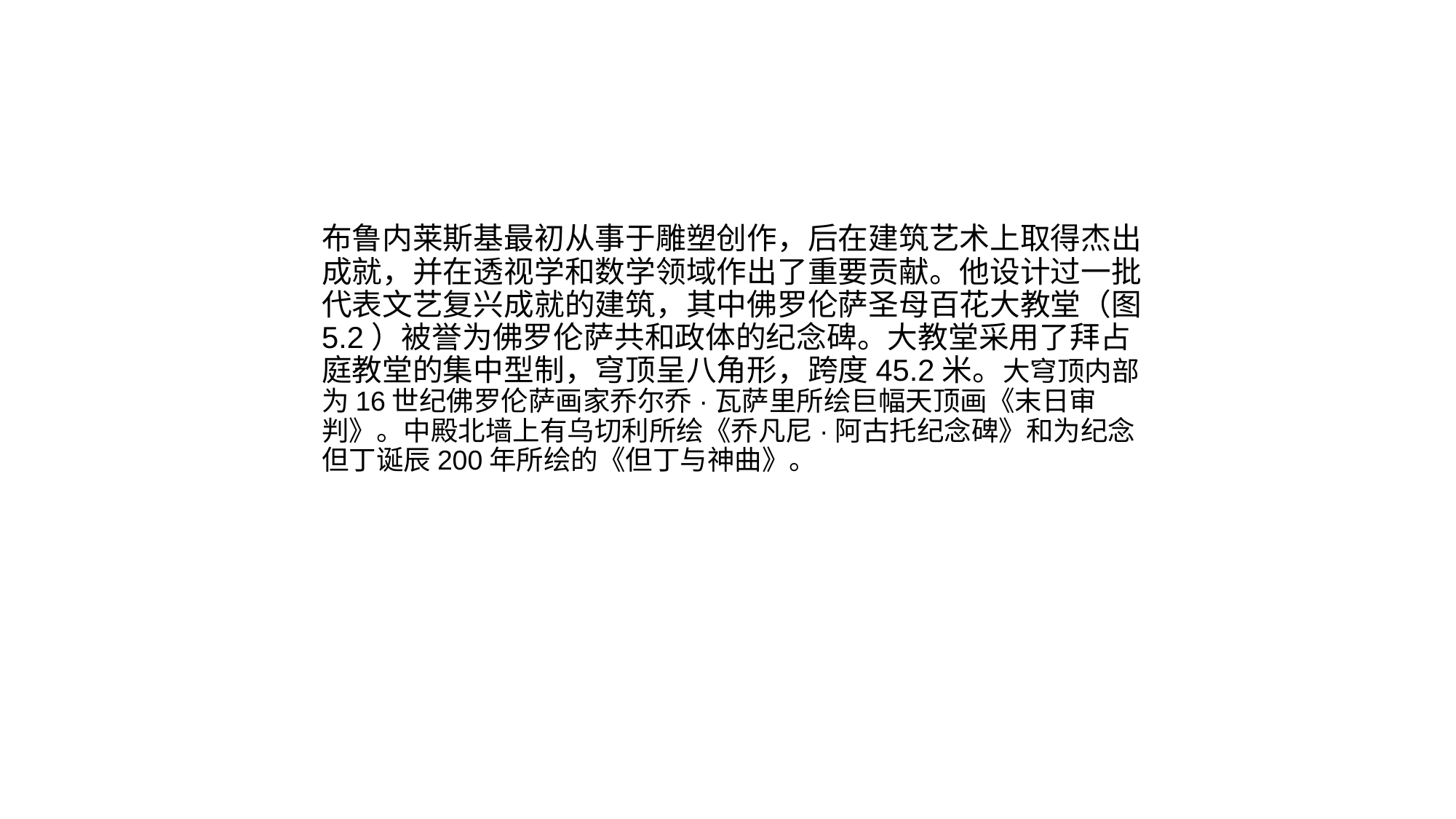

布鲁内莱斯基最初从事于雕塑创作，后在建筑艺术上取得杰出成就，并在透视学和数学领域作出了重要贡献。他设计过一批代表文艺复兴成就的建筑，其中佛罗伦萨圣母百花大教堂（图5.2）被誉为佛罗伦萨共和政体的纪念碑。大教堂采用了拜占庭教堂的集中型制，穹顶呈八角形，跨度45.2米。大穹顶内部为16世纪佛罗伦萨画家乔尔乔·瓦萨里所绘巨幅天顶画《末日审判》。中殿北墙上有乌切利所绘《乔凡尼·阿古托纪念碑》和为纪念但丁诞辰200年所绘的《但丁与神曲》。